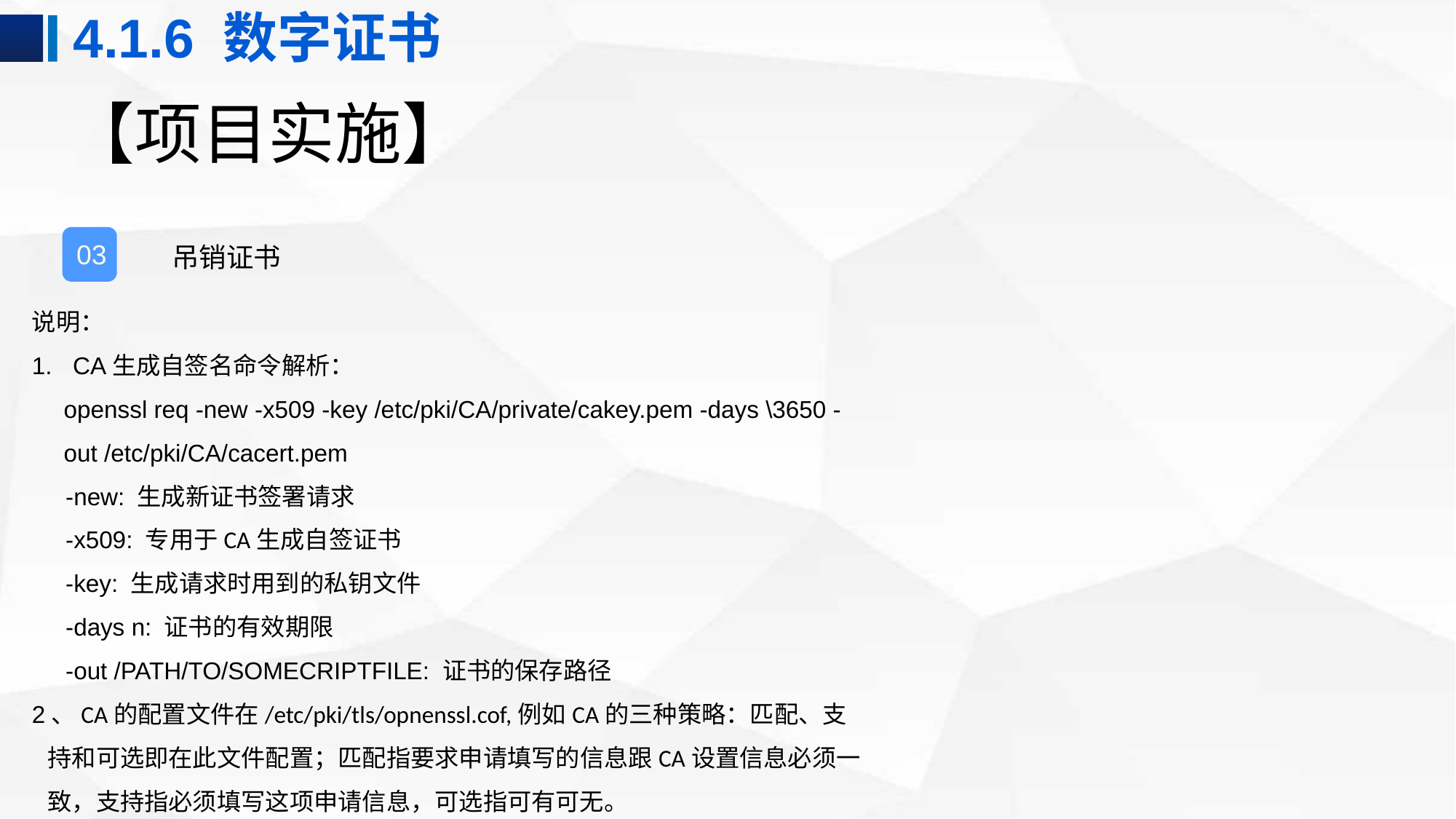

4.1.6 数字证书

# 【项目实施】

03
吊销证书
说明：
CA生成自签名命令解析：
openssl req -new -x509 -key /etc/pki/CA/private/cakey.pem -days \3650 -out /etc/pki/CA/cacert.pem
     -new: 生成新证书签署请求
     -x509: 专用于CA生成自签证书
     -key: 生成请求时用到的私钥文件
     -days n: 证书的有效期限
     -out /PATH/TO/SOMECRIPTFILE: 证书的保存路径
2、CA的配置文件在/etc/pki/tls/opnenssl.cof,例如CA的三种策略：匹配、支持和可选即在此文件配置；匹配指要求申请填写的信息跟CA设置信息必须一致，支持指必须填写这项申请信息，可选指可有可无。